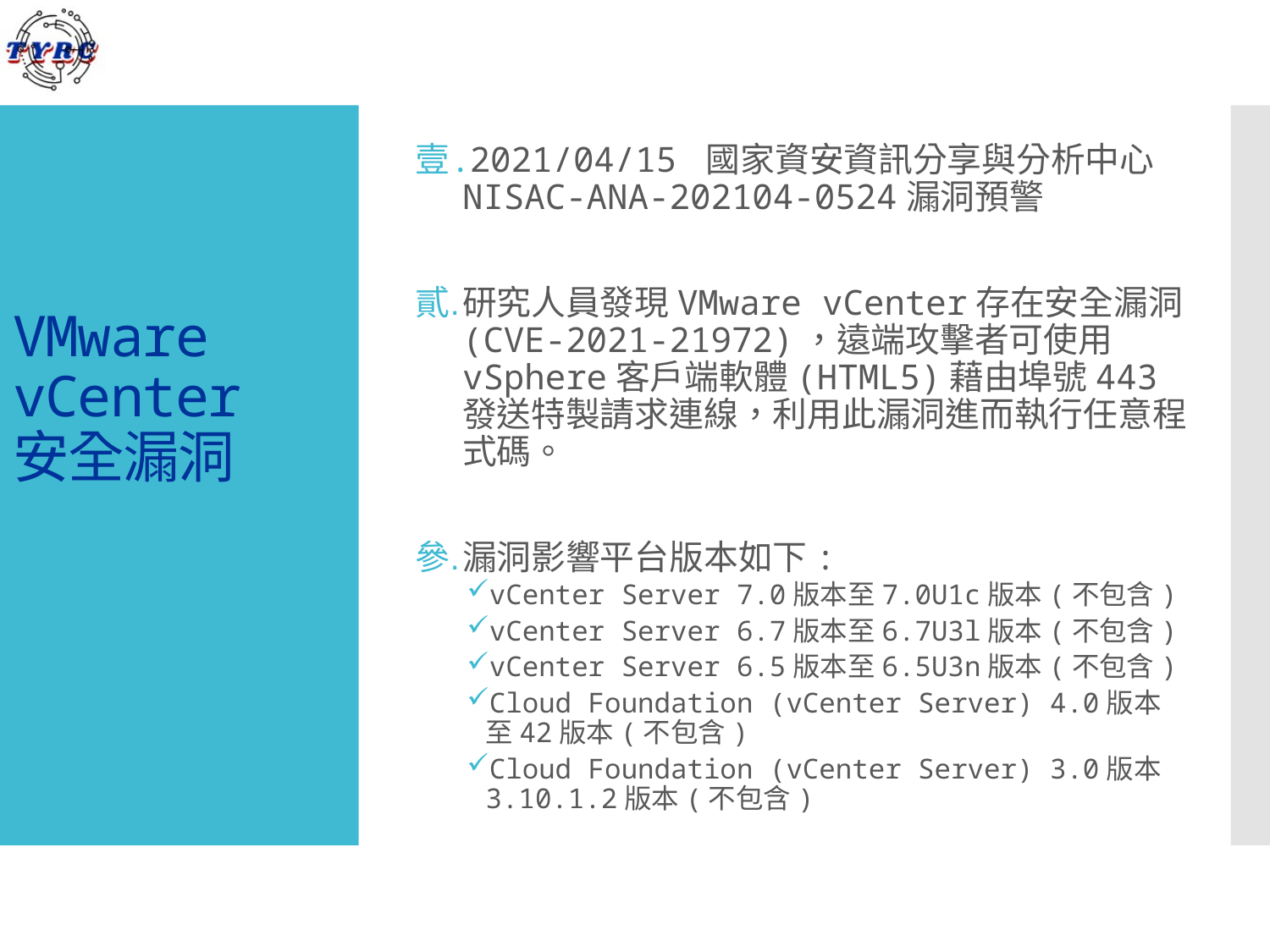

2021/04/15 國家資安資訊分享與分析中心 NISAC-ANA-202104-0524漏洞預警

研究人員發現VMware vCenter存在安全漏洞(CVE-2021-21972)，遠端攻擊者可使用vSphere客戶端軟體(HTML5)藉由埠號443發送特製請求連線，利用此漏洞進而執行任意程式碼。

漏洞影響平台版本如下:
vCenter Server 7.0版本至7.0U1c版本(不包含)
vCenter Server 6.7版本至6.7U3l版本(不包含)
vCenter Server 6.5版本至6.5U3n版本(不包含)
Cloud Foundation (vCenter Server) 4.0版本至42版本(不包含)
Cloud Foundation (vCenter Server) 3.0版本3.10.1.2版本(不包含)
# VMware vCenter 安全漏洞